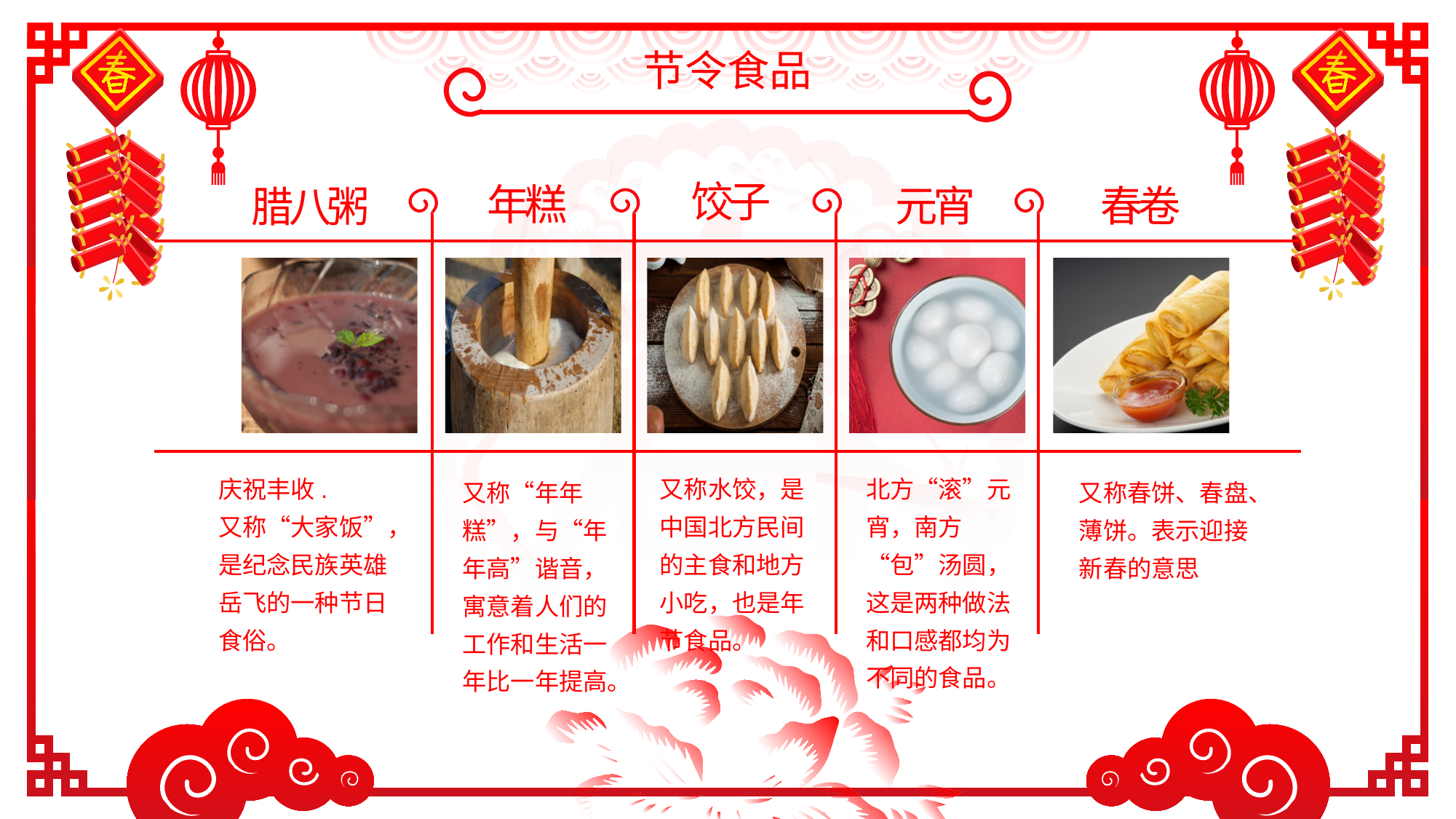

节令食品
饺子
又称水饺，是中国北方民间的主食和地方小吃，也是年节食品。
年糕
又称“年年糕”，与“年年高”谐音，寓意着人们的工作和生活一年比一年提高。
元宵
北方“滚”元宵，南方“包”汤圆，这是两种做法和口感都均为不同的食品。
春卷
又称春饼、春盘、薄饼。表示迎接新春的意思
腊八粥
庆祝丰收.
又称“大家饭”，
是纪念民族英雄岳飞的一种节日食俗。